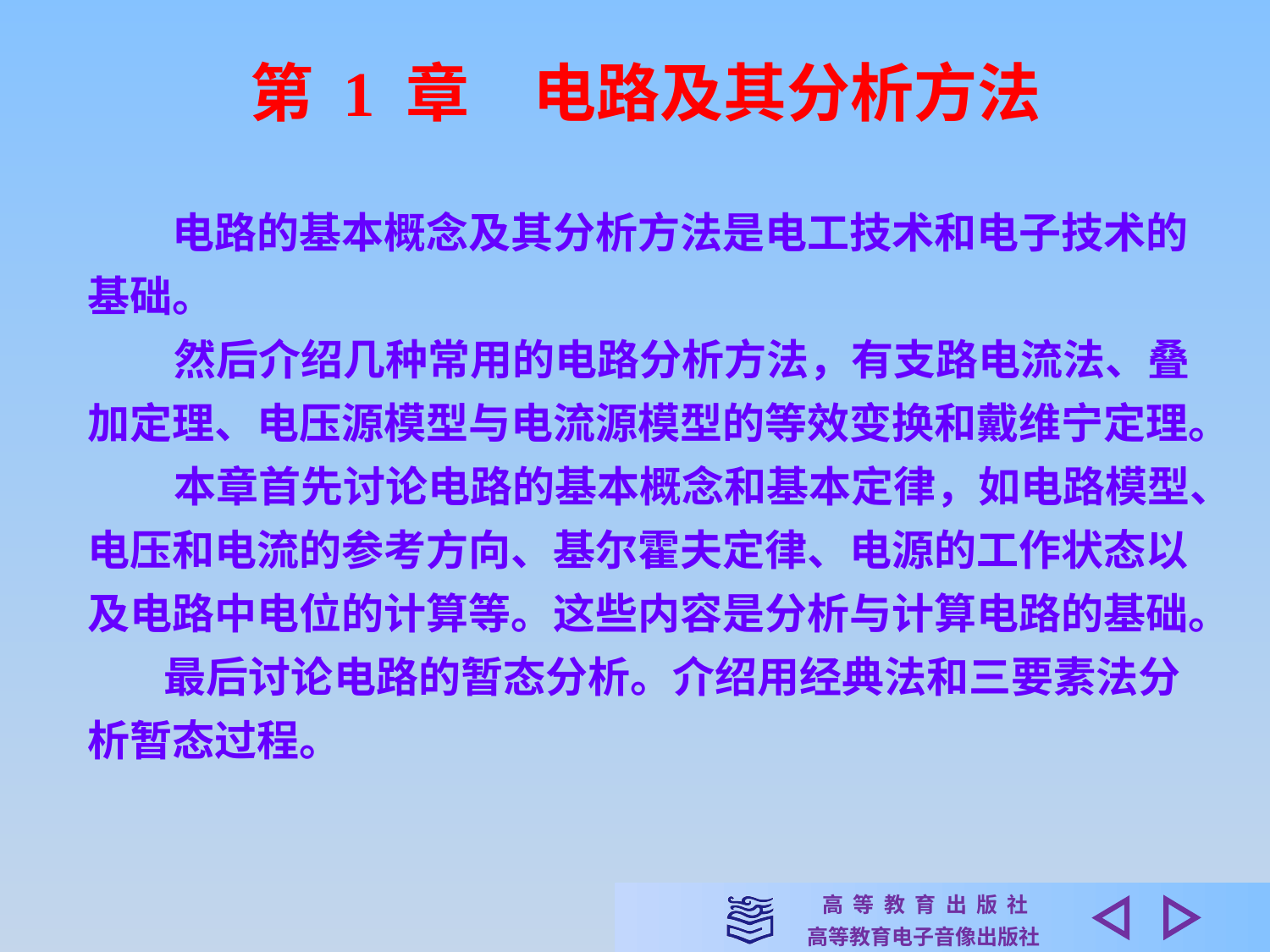

第 1 章　电路及其分析方法
　　电路的基本概念及其分析方法是电工技术和电子技术的基础。
        然后介绍几种常用的电路分析方法，有支路电流法、叠加定理、电压源模型与电流源模型的等效变换和戴维宁定理。
        本章首先讨论电路的基本概念和基本定律，如电路模型、电压和电流的参考方向、基尔霍夫定律、电源的工作状态以及电路中电位的计算等。这些内容是分析与计算电路的基础。
       最后讨论电路的暂态分析。介绍用经典法和三要素法分析暂态过程。